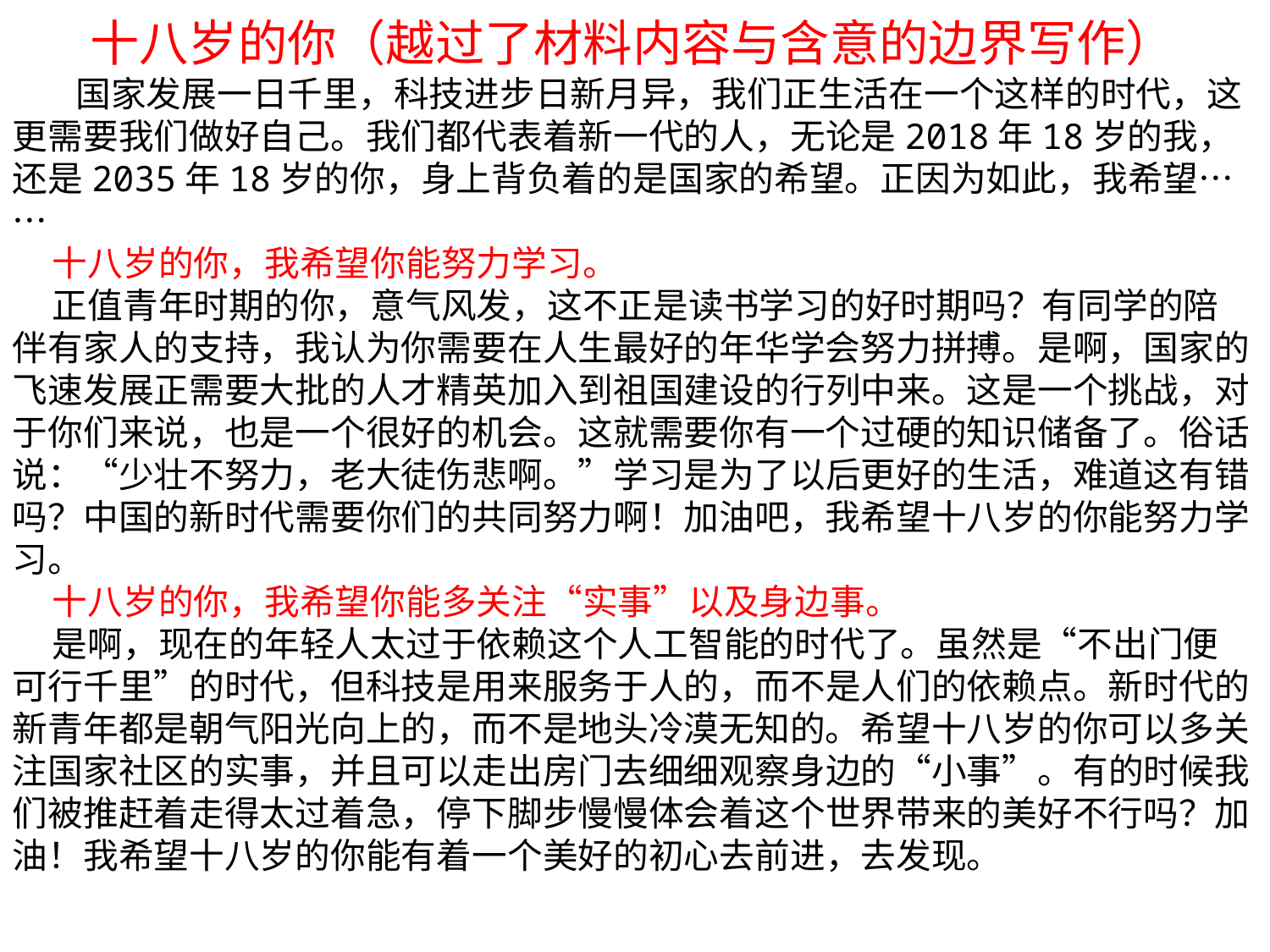

十八岁的你（越过了材料内容与含意的边界写作）
       国家发展一日千里，科技进步日新月异，我们正生活在一个这样的时代，这更需要我们做好自己。我们都代表着新一代的人，无论是2018年18岁的我，还是2035年18岁的你，身上背负着的是国家的希望。正因为如此，我希望……
    十八岁的你，我希望你能努力学习。
    正值青年时期的你，意气风发，这不正是读书学习的好时期吗？有同学的陪伴有家人的支持，我认为你需要在人生最好的年华学会努力拼搏。是啊，国家的飞速发展正需要大批的人才精英加入到祖国建设的行列中来。这是一个挑战，对于你们来说，也是一个很好的机会。这就需要你有一个过硬的知识储备了。俗话说：“少壮不努力，老大徒伤悲啊。”学习是为了以后更好的生活，难道这有错吗？中国的新时代需要你们的共同努力啊！加油吧，我希望十八岁的你能努力学习。
    十八岁的你，我希望你能多关注“实事”以及身边事。
    是啊，现在的年轻人太过于依赖这个人工智能的时代了。虽然是“不出门便可行千里”的时代，但科技是用来服务于人的，而不是人们的依赖点。新时代的新青年都是朝气阳光向上的，而不是地头冷漠无知的。希望十八岁的你可以多关注国家社区的实事，并且可以走出房门去细细观察身边的“小事”。有的时候我们被推赶着走得太过着急，停下脚步慢慢体会着这个世界带来的美好不行吗？加油！我希望十八岁的你能有着一个美好的初心去前进，去发现。